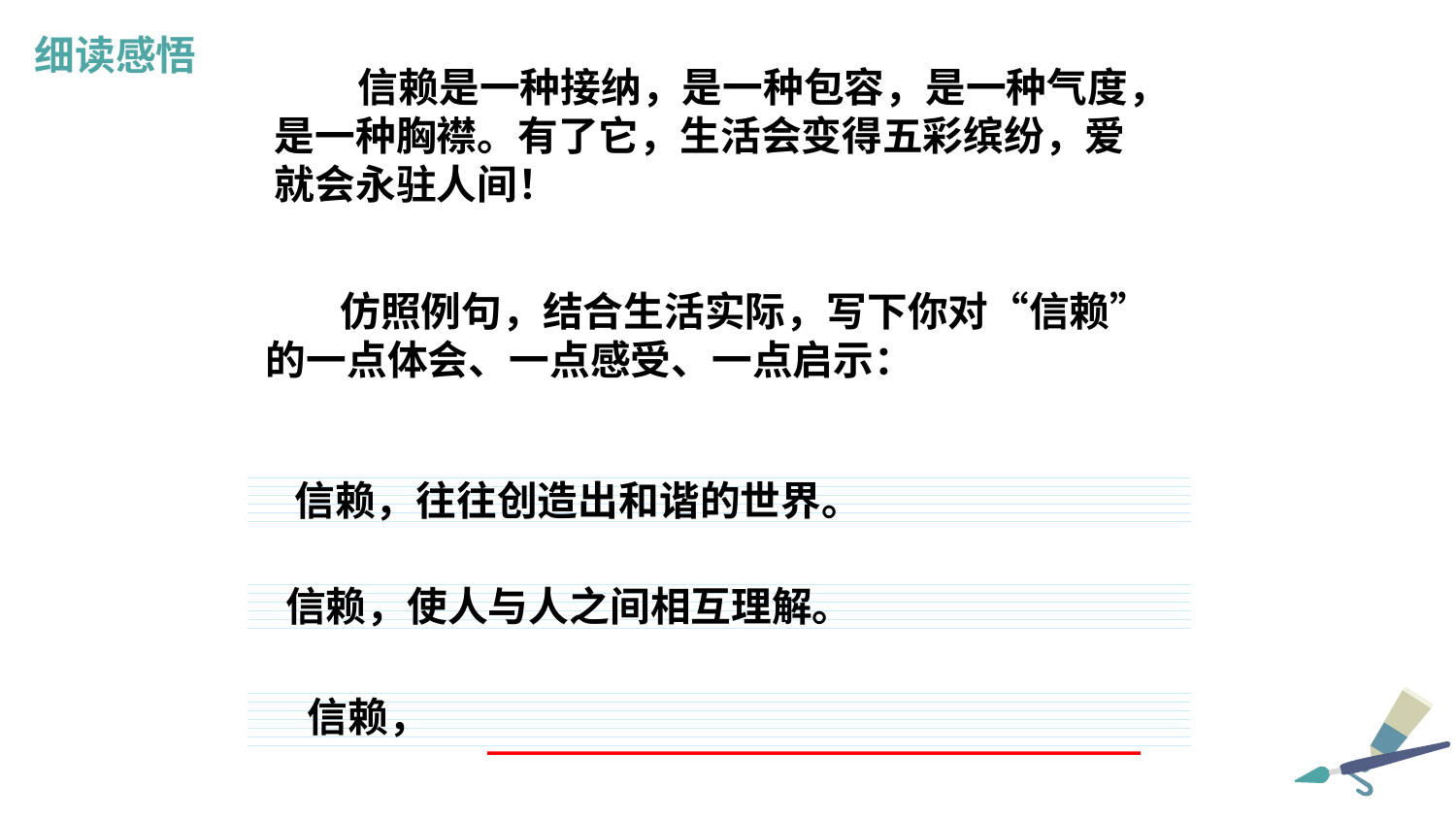

细读感悟
        信赖是一种接纳，是一种包容，是一种气度，是一种胸襟。有了它，生活会变得五彩缤纷，爱就会永驻人间！
       仿照例句，结合生活实际，写下你对“信赖”的一点体会、一点感受、一点启示：
   信赖，往往创造出和谐的世界。
  信赖，使人与人之间相互理解。
    信赖，